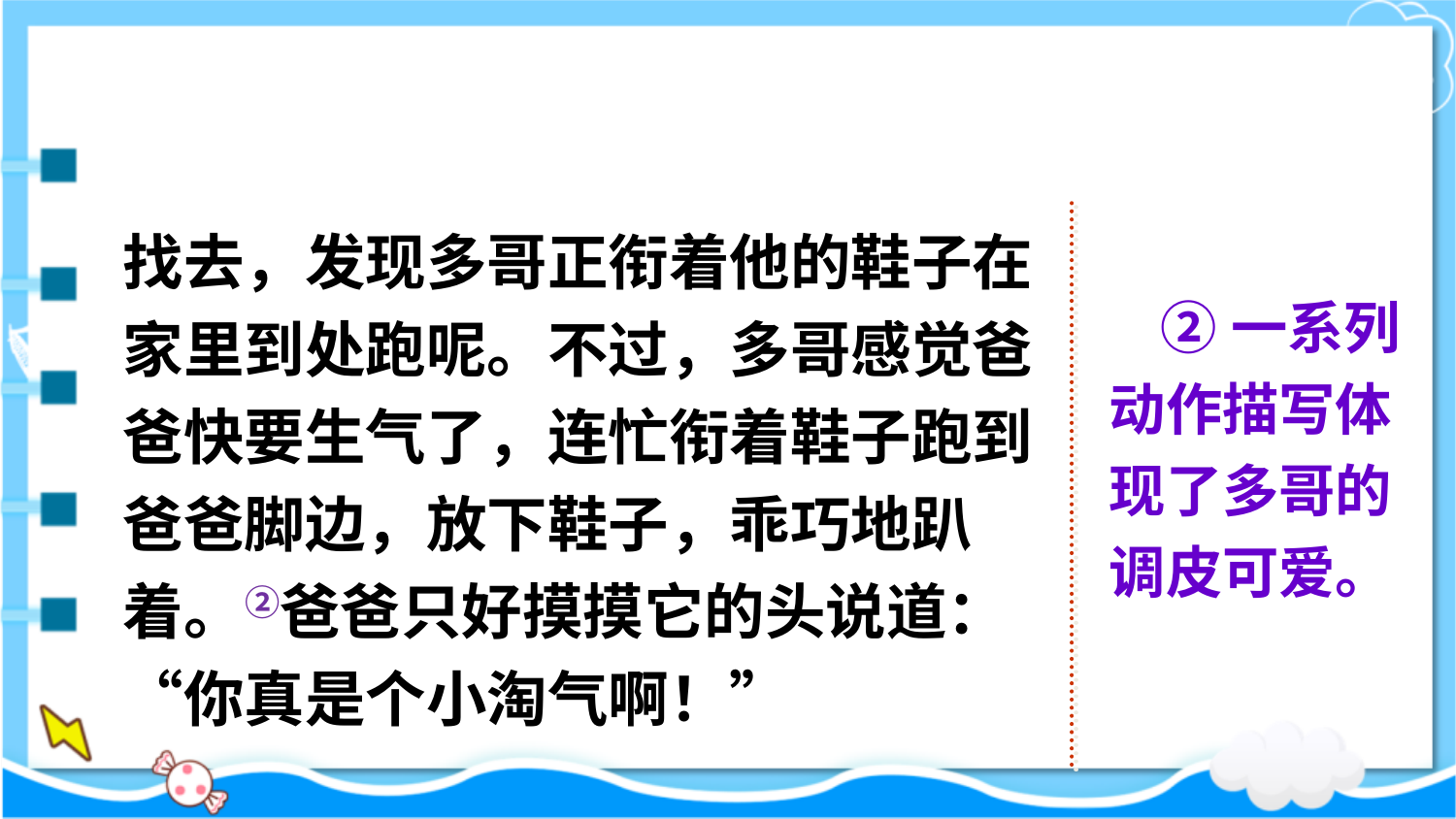

找去，发现多哥正衔着他的鞋子在家里到处跑呢。不过，多哥感觉爸爸快要生气了，连忙衔着鞋子跑到爸爸脚边，放下鞋子，乖巧地趴着。②爸爸只好摸摸它的头说道：“你真是个小淘气啊！”
    ②一系列动作描写体现了多哥的调皮可爱。